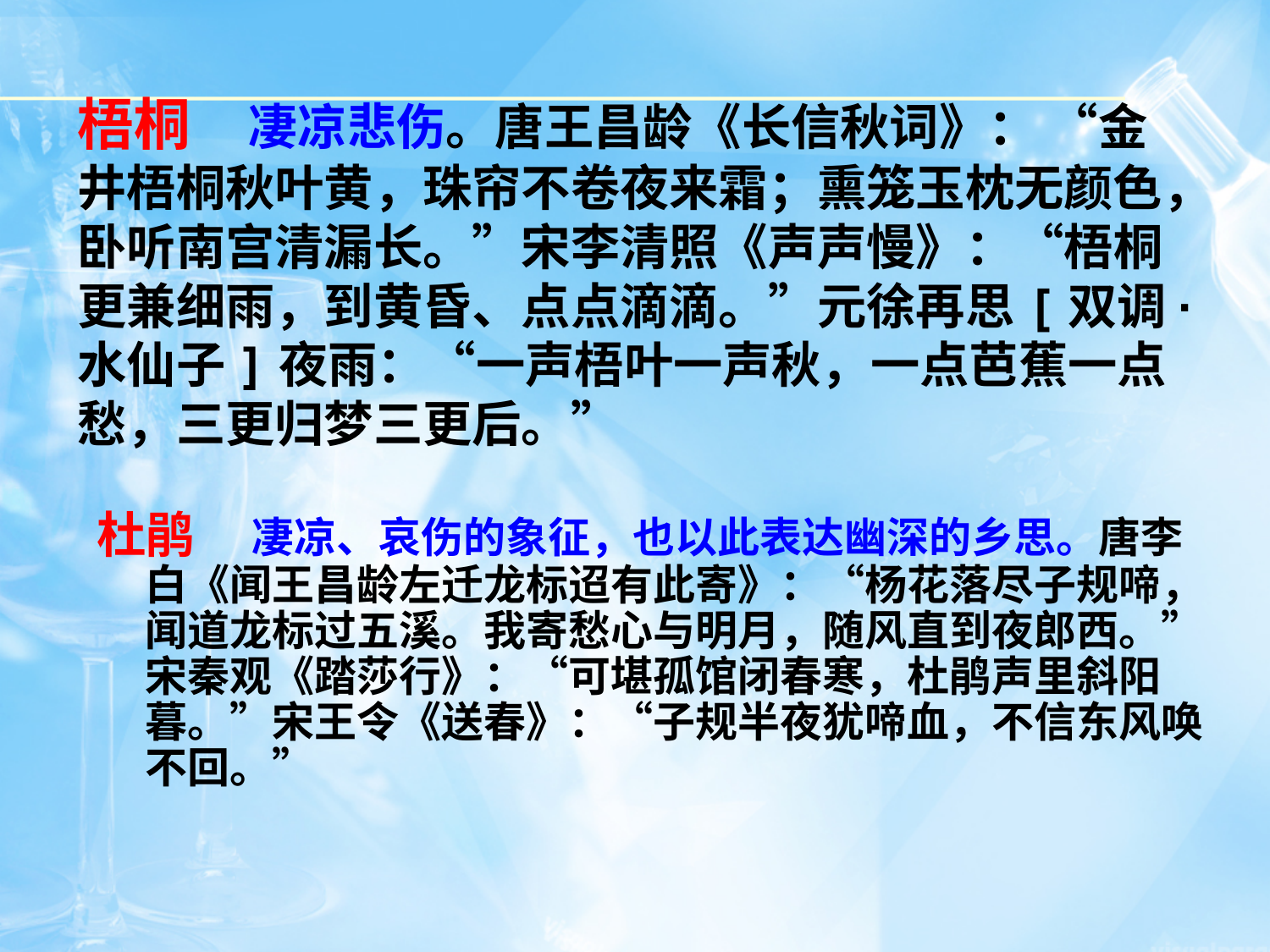

# 梧桐     凄凉悲伤。唐王昌龄《长信秋词》： “金井梧桐秋叶黄，珠帘不卷夜来霜；熏笼玉枕无颜色，卧听南宫清漏长。”宋李清照《声声慢》：“梧桐更兼细雨，到黄昏、点点滴滴。”元徐再思[双调·水仙子]夜雨：“一声梧叶一声秋，一点芭蕉一点愁，三更归梦三更后。”
杜鹃     凄凉、哀伤的象征，也以此表达幽深的乡思。唐李白《闻王昌龄左迁龙标迢有此寄》：“杨花落尽子规啼，闻道龙标过五溪。我寄愁心与明月，随风直到夜郎西。”宋秦观《踏莎行》：“可堪孤馆闭春寒，杜鹃声里斜阳暮。”宋王令《送春》：“子规半夜犹啼血，不信东风唤不回。”